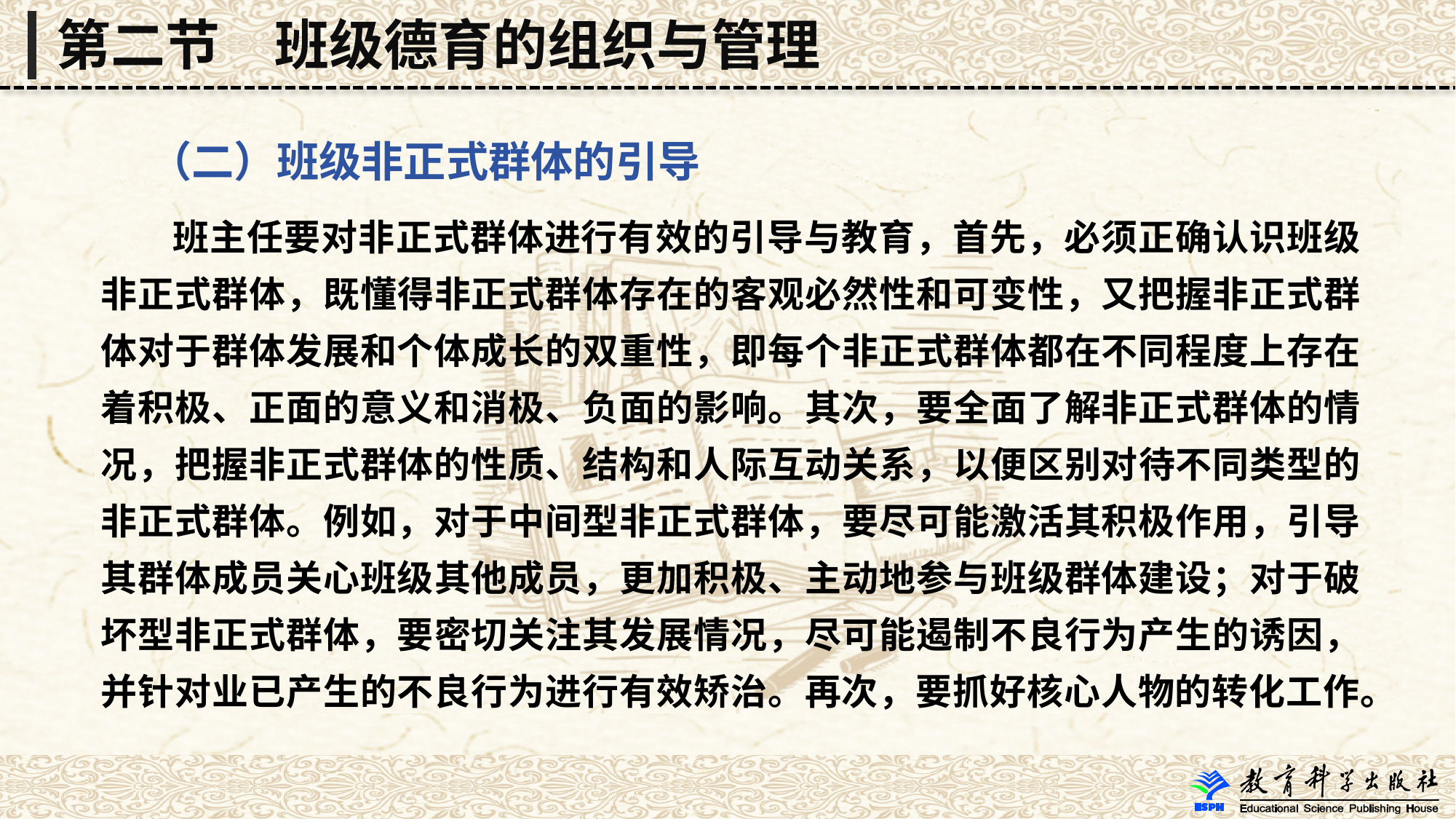

第二节　班级德育的组织与管理
    （二）班级非正式群体的引导

       班主任要对非正式群体进行有效的引导与教育，首先，必须正确认识班级非正式群体，既懂得非正式群体存在的客观必然性和可变性，又把握非正式群体对于群体发展和个体成长的双重性，即每个非正式群体都在不同程度上存在着积极、正面的意义和消极、负面的影响。其次，要全面了解非正式群体的情况，把握非正式群体的性质、结构和人际互动关系，以便区别对待不同类型的非正式群体。例如，对于中间型非正式群体，要尽可能激活其积极作用，引导其群体成员关心班级其他成员，更加积极、主动地参与班级群体建设；对于破坏型非正式群体，要密切关注其发展情况，尽可能遏制不良行为产生的诱因，并针对业已产生的不良行为进行有效矫治。再次，要抓好核心人物的转化工作。